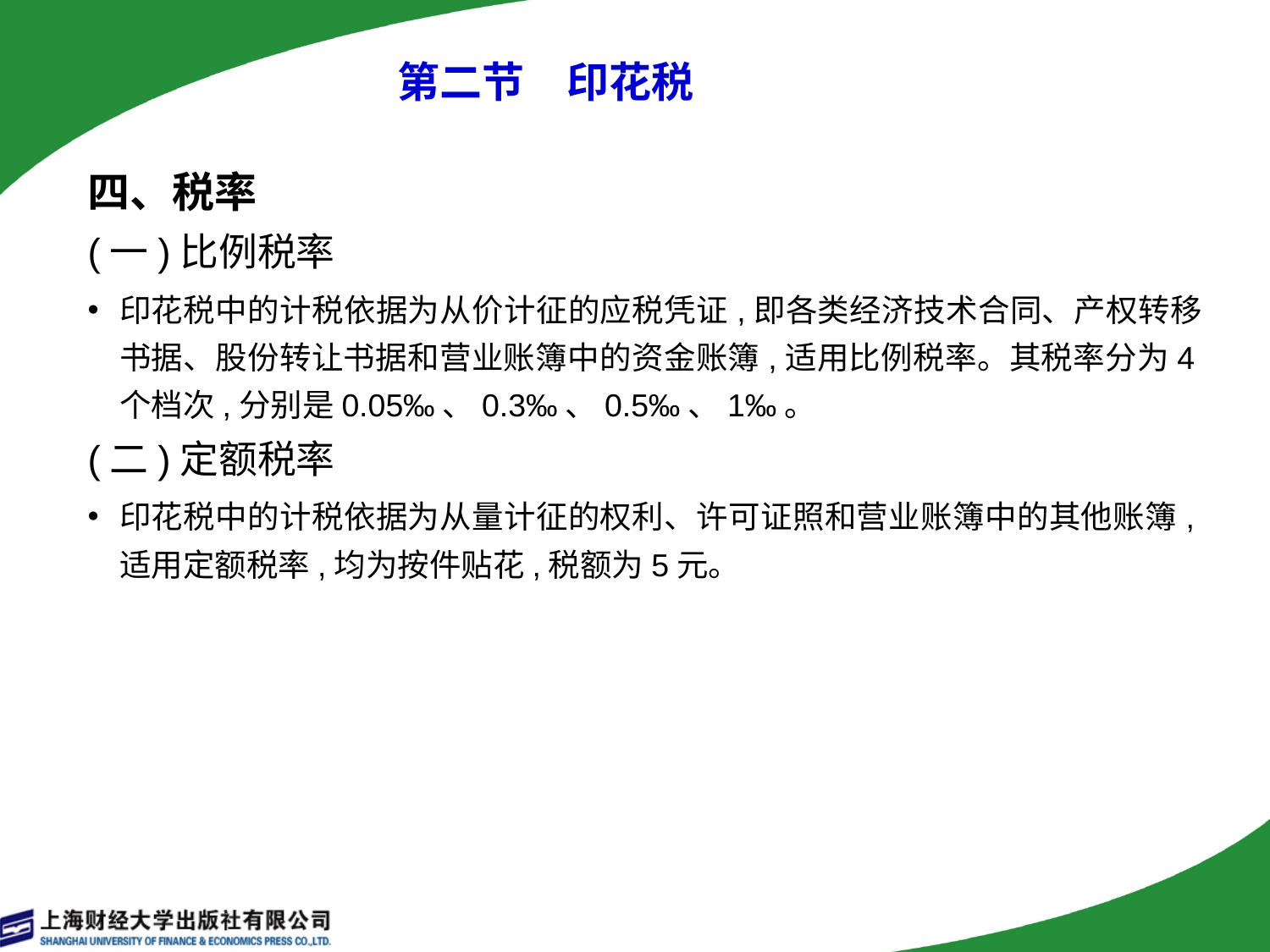

# 第二节　印花税
四、税率
(一)比例税率
印花税中的计税依据为从价计征的应税凭证,即各类经济技术合同、产权转移书据、股份转让书据和营业账簿中的资金账簿,适用比例税率。其税率分为4个档次,分别是0.05‰、0.3‰、0.5‰、1‰。
(二)定额税率
印花税中的计税依据为从量计征的权利、许可证照和营业账簿中的其他账簿,适用定额税率,均为按件贴花,税额为5元。